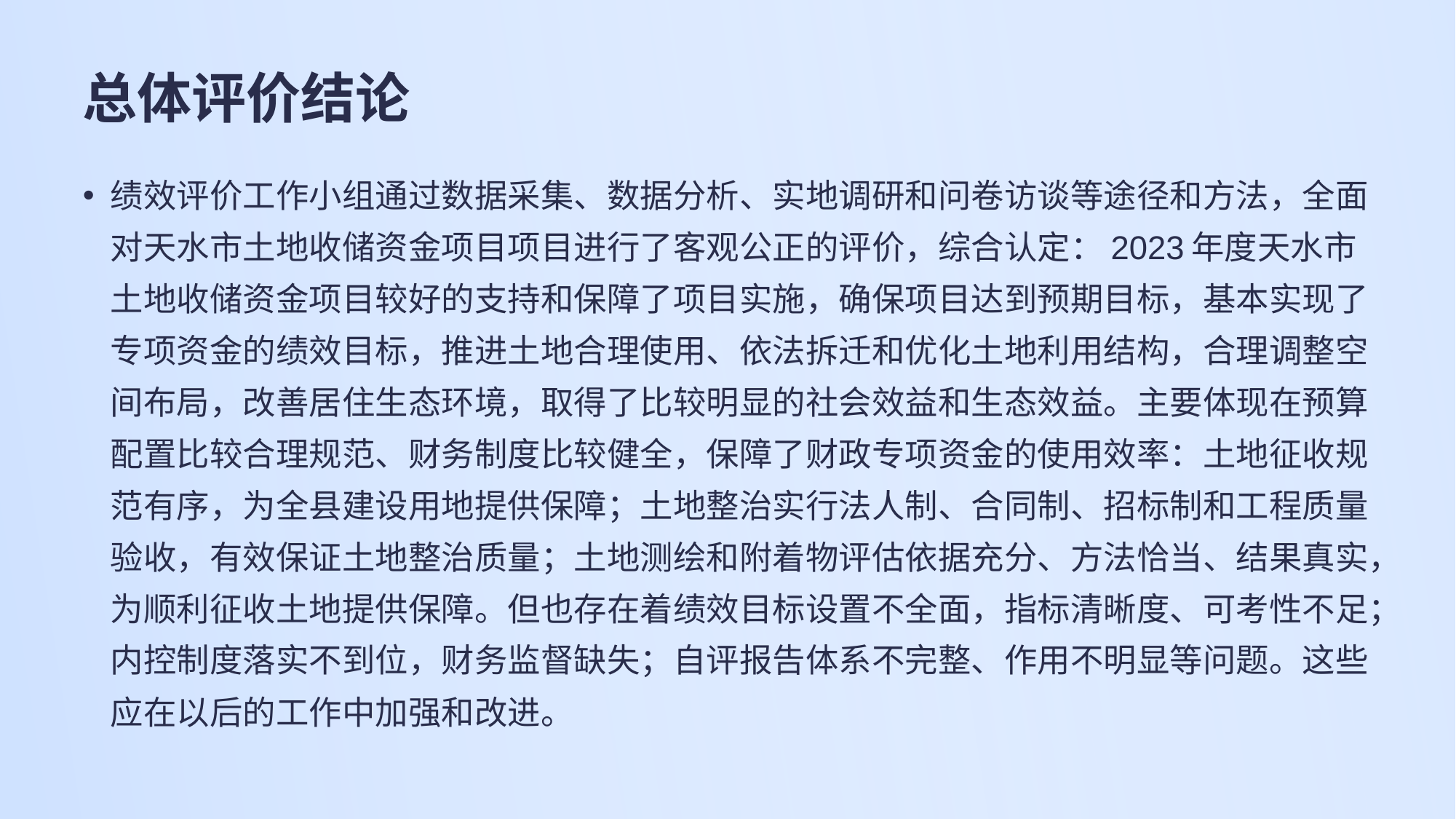

# 总体评价结论
绩效评价工作小组通过数据采集、数据分析、实地调研和问卷访谈等途径和方法，全面对天水市土地收储资金项目项目进行了客观公正的评价，综合认定：2023年度天水市土地收储资金项目较好的支持和保障了项目实施，确保项目达到预期目标，基本实现了专项资金的绩效目标，推进土地合理使用、依法拆迁和优化土地利用结构，合理调整空间布局，改善居住生态环境，取得了比较明显的社会效益和生态效益。主要体现在预算配置比较合理规范、财务制度比较健全，保障了财政专项资金的使用效率：土地征收规范有序，为全县建设用地提供保障；土地整治实行法人制、合同制、招标制和工程质量验收，有效保证土地整治质量；土地测绘和附着物评估依据充分、方法恰当、结果真实，为顺利征收土地提供保障。但也存在着绩效目标设置不全面，指标清晰度、可考性不足；内控制度落实不到位，财务监督缺失；自评报告体系不完整、作用不明显等问题。这些应在以后的工作中加强和改进。